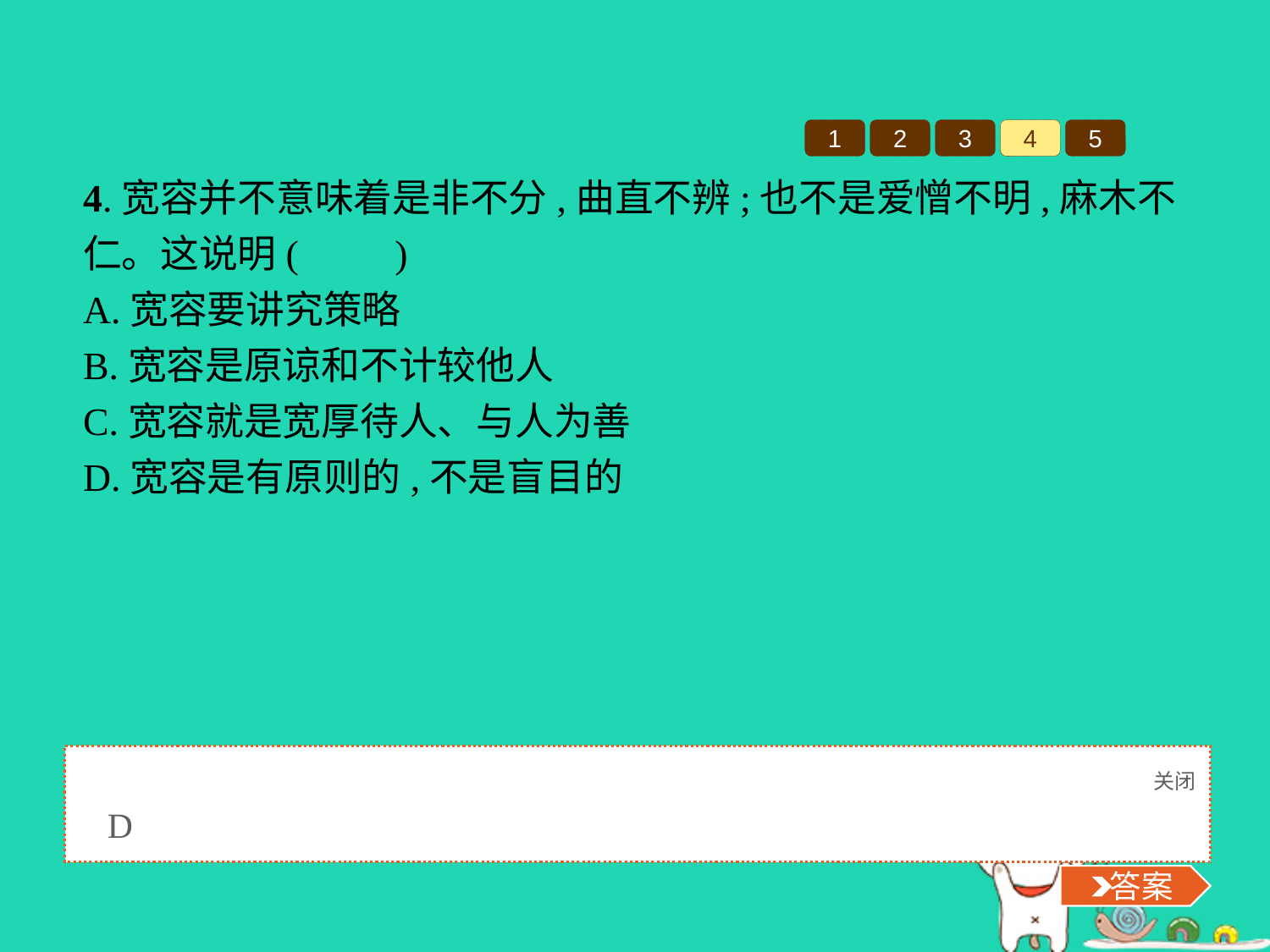

1
2
3
4
5
4.宽容并不意味着是非不分,曲直不辨;也不是爱憎不明,麻木不仁。这说明(　　)
A.宽容要讲究策略
B.宽容是原谅和不计较他人
C.宽容就是宽厚待人、与人为善
D.宽容是有原则的,不是盲目的

关闭
  答案

D
  答案